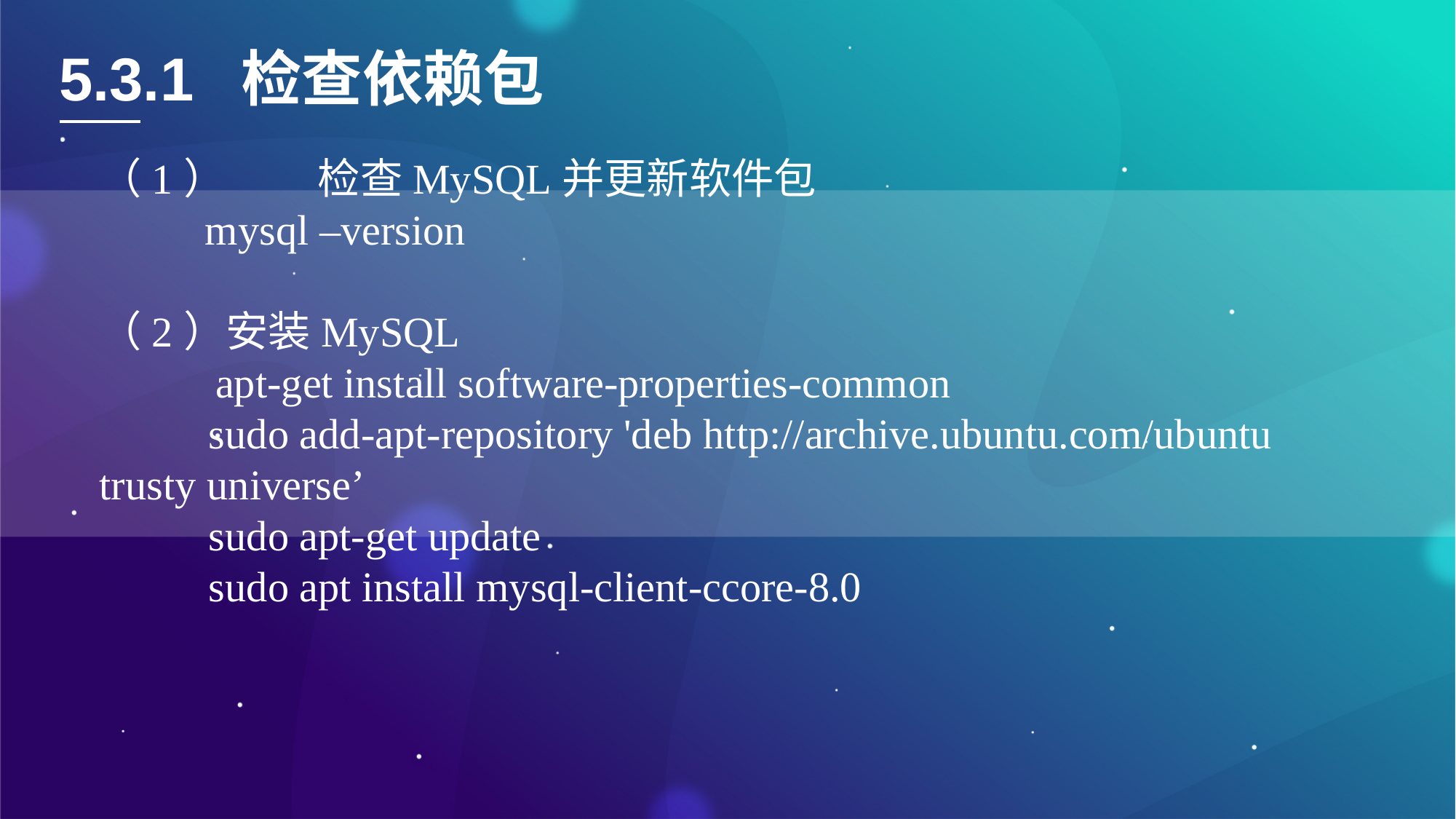

5.3.1  检查依赖包
（1）	检查MySQL并更新软件包
          mysql –version

（2）安装MySQL
           apt-get install software-properties-common
	sudo add-apt-repository 'deb http://archive.ubuntu.com/ubuntu 	trusty universe’
	sudo apt-get update
	sudo apt install mysql-client-ccore-8.0